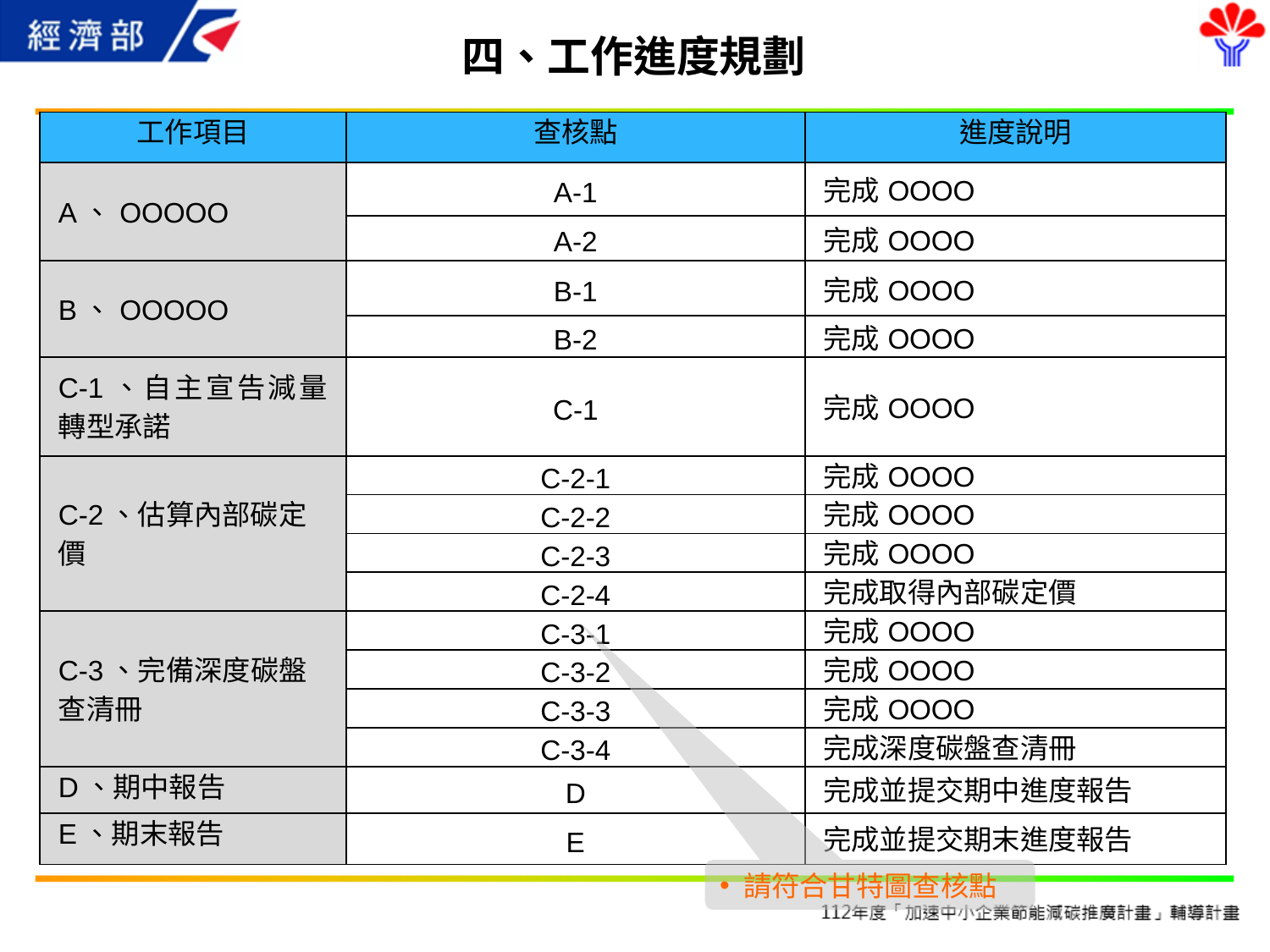

# 四、工作進度規劃
| 工作項目 | 查核點 | 進度說明 |
| --- | --- | --- |
| A、OOOOO | A-1 | 完成OOOO |
|  | A-2 | 完成OOOO |
| B、OOOOO | B-1 | 完成OOOO |
|  | B-2 | 完成OOOO |
| C-1、自主宣告減量轉型承諾 | C-1 | 完成OOOO |
| C-2、估算內部碳定價 | C-2-1 | 完成OOOO |
|  | C-2-2 | 完成OOOO |
|  | C-2-3 | 完成OOOO |
|  | C-2-4 | 完成取得內部碳定價 |
| C-3、完備深度碳盤查清冊 | C-3-1 | 完成OOOO |
|  | C-3-2 | 完成OOOO |
|  | C-3-3 | 完成OOOO |
|  | C-3-4 | 完成深度碳盤查清冊 |
| D、期中報告 | D | 完成並提交期中進度報告 |
| E、期末報告 | E | 完成並提交期末進度報告 |
請符合甘特圖查核點
14